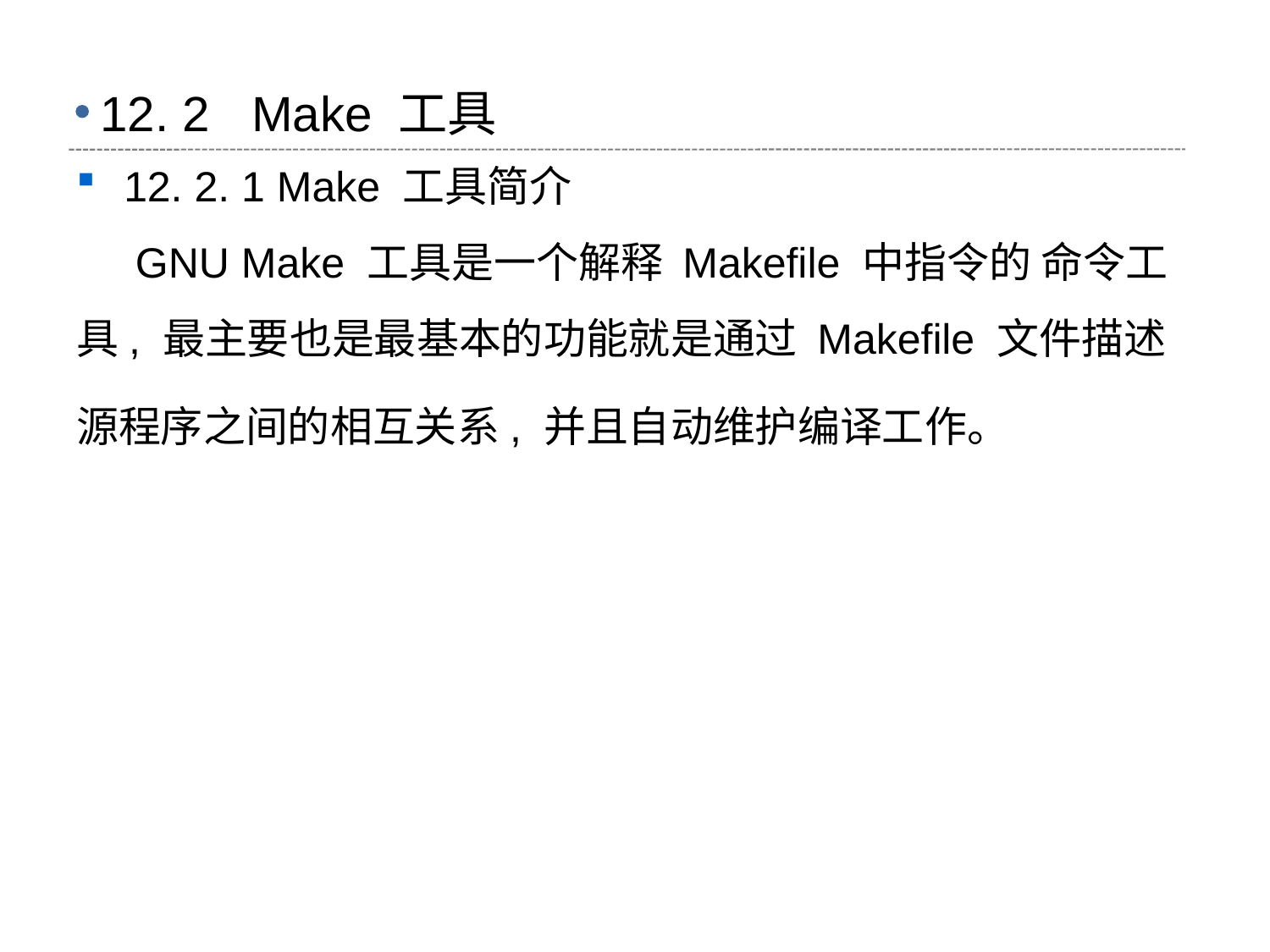

# 12. 2   Make 工具
12. 2. 1 Make 工具简介
     GNU Make 工具是一个解释 Makefile 中指令的 命令工具, 最主要也是最基本的功能就是通过 Makefile 文件描述源程序之间的相互关系, 并且自动维护编译工作。